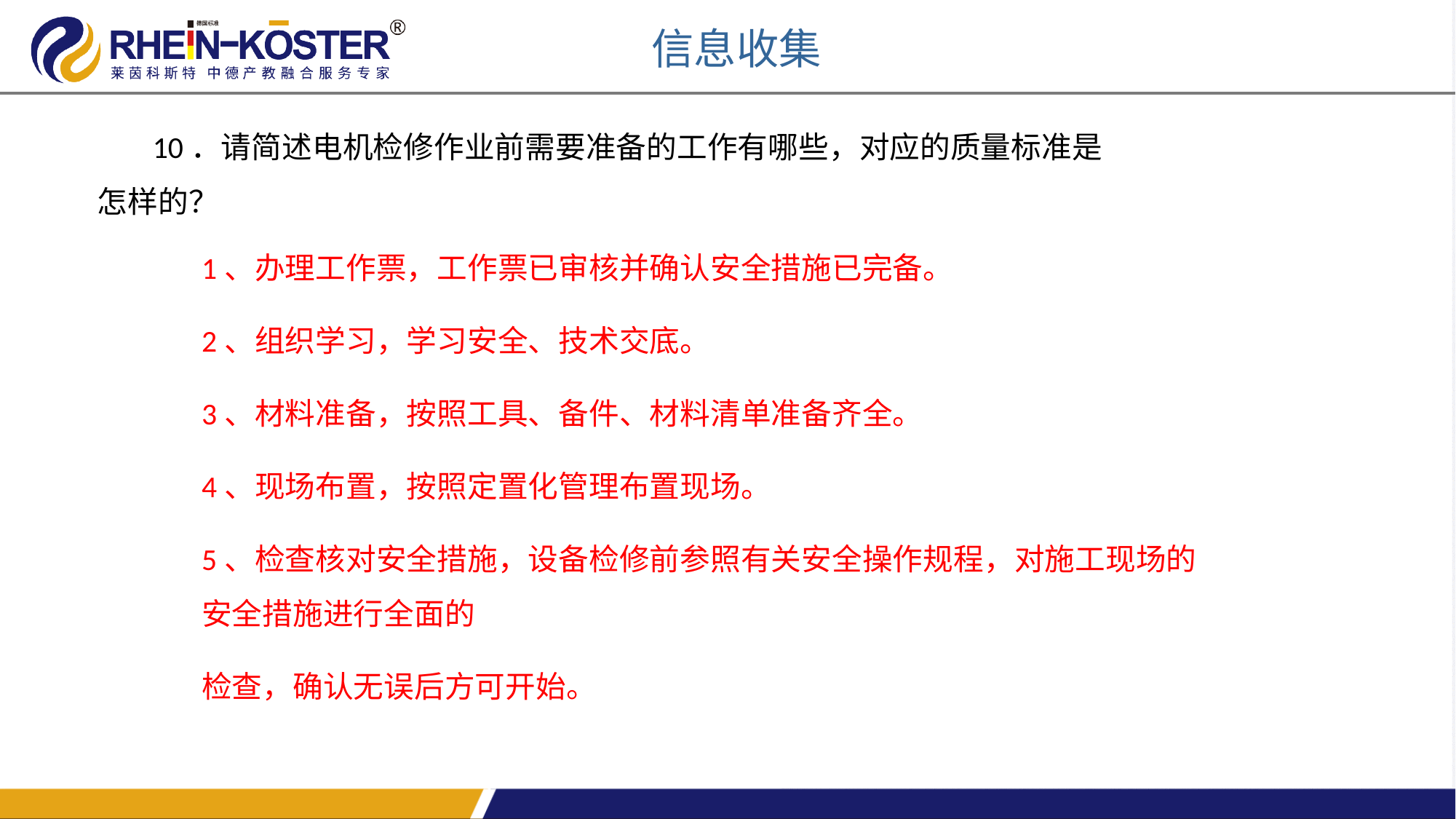

信息收集
        10．请简述电机检修作业前需要准备的工作有哪些，对应的质量标准是怎样的？
1、办理工作票，工作票已审核并确认安全措施已完备。
2、组织学习，学习安全、技术交底。
3、材料准备，按照工具、备件、材料清单准备齐全。
4、现场布置，按照定置化管理布置现场。
5、检查核对安全措施，设备检修前参照有关安全操作规程，对施工现场的安全措施进行全面的
检查，确认无误后方可开始。